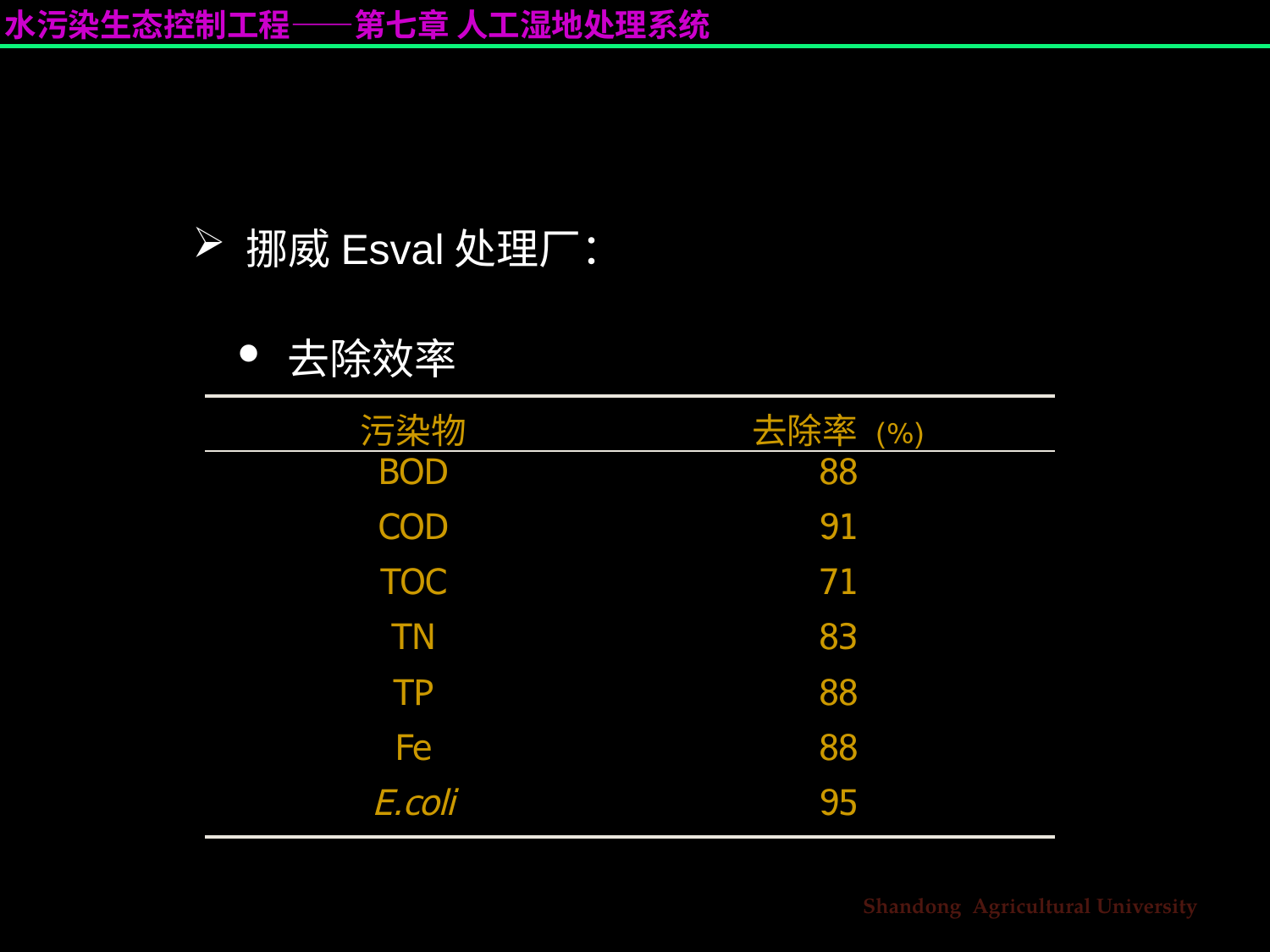

挪威Esval处理厂：
 去除效率
| 污染物 | 去除率 (%) |
| --- | --- |
| BOD | 88 |
| COD | 91 |
| TOC | 71 |
| TN | 83 |
| TP | 88 |
| Fe | 88 |
| E.coli | 95 |